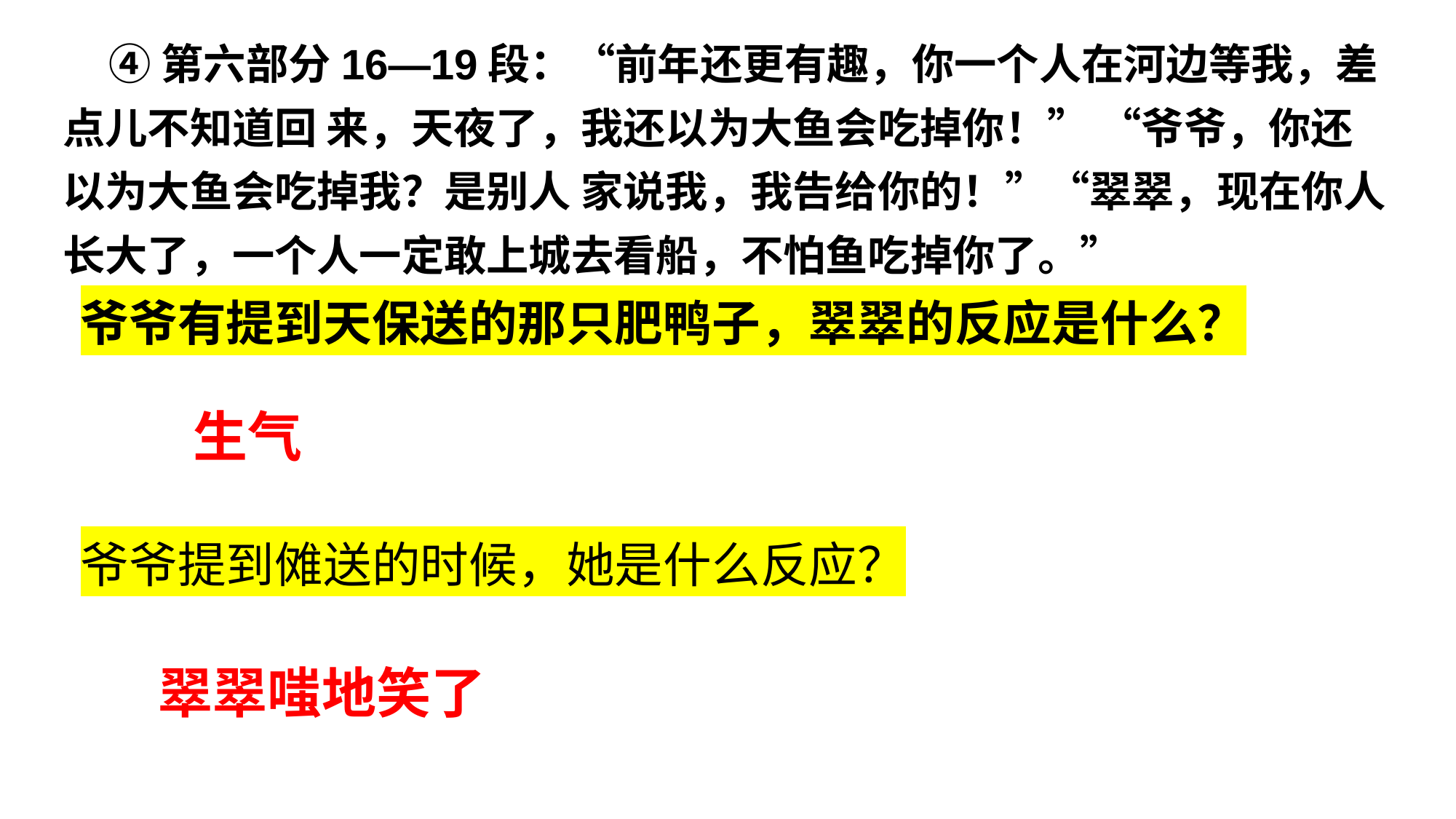

④第六部分16—19段：“前年还更有趣，你一个人在河边等我，差点儿不知道回 来，天夜了，我还以为大鱼会吃掉你！” “爷爷，你还以为大鱼会吃掉我？是别人 家说我，我告给你的！”“翠翠，现在你人 长大了，一个人一定敢上城去看船，不怕鱼吃掉你了。”
爷爷有提到天保送的那只肥鸭子，翠翠的反应是什么？
生气
爷爷提到傩送的时候，她是什么反应？
翠翠嗤地笑了